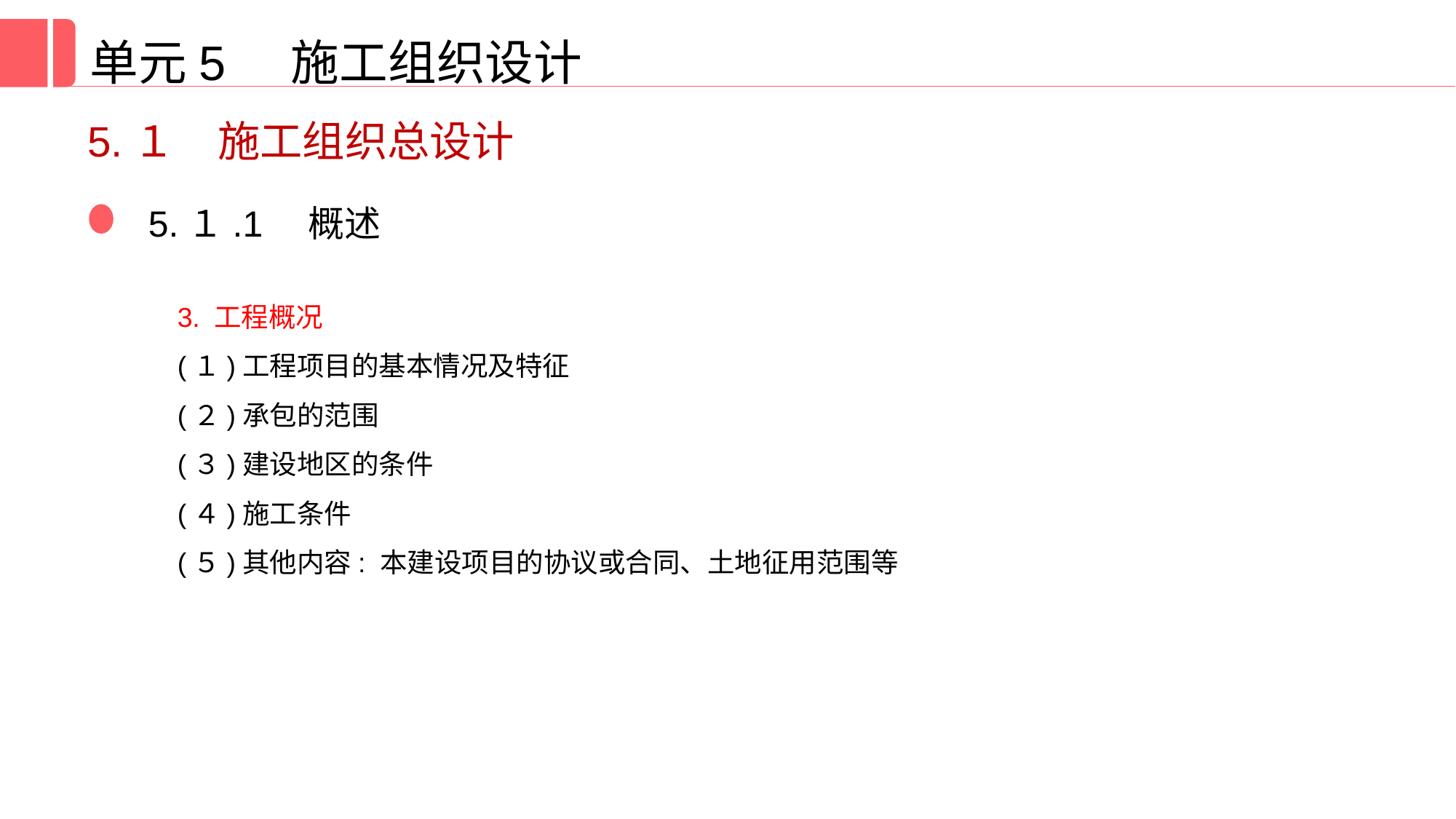

单元5    施工组织设计

5.１　施工组织总设计
5.１.1　概述

3. 工程概况
(１)工程项目的基本情况及特征
(２)承包的范围
(３)建设地区的条件
(４)施工条件
(５)其他内容: 本建设项目的协议或合同、土地征用范围等